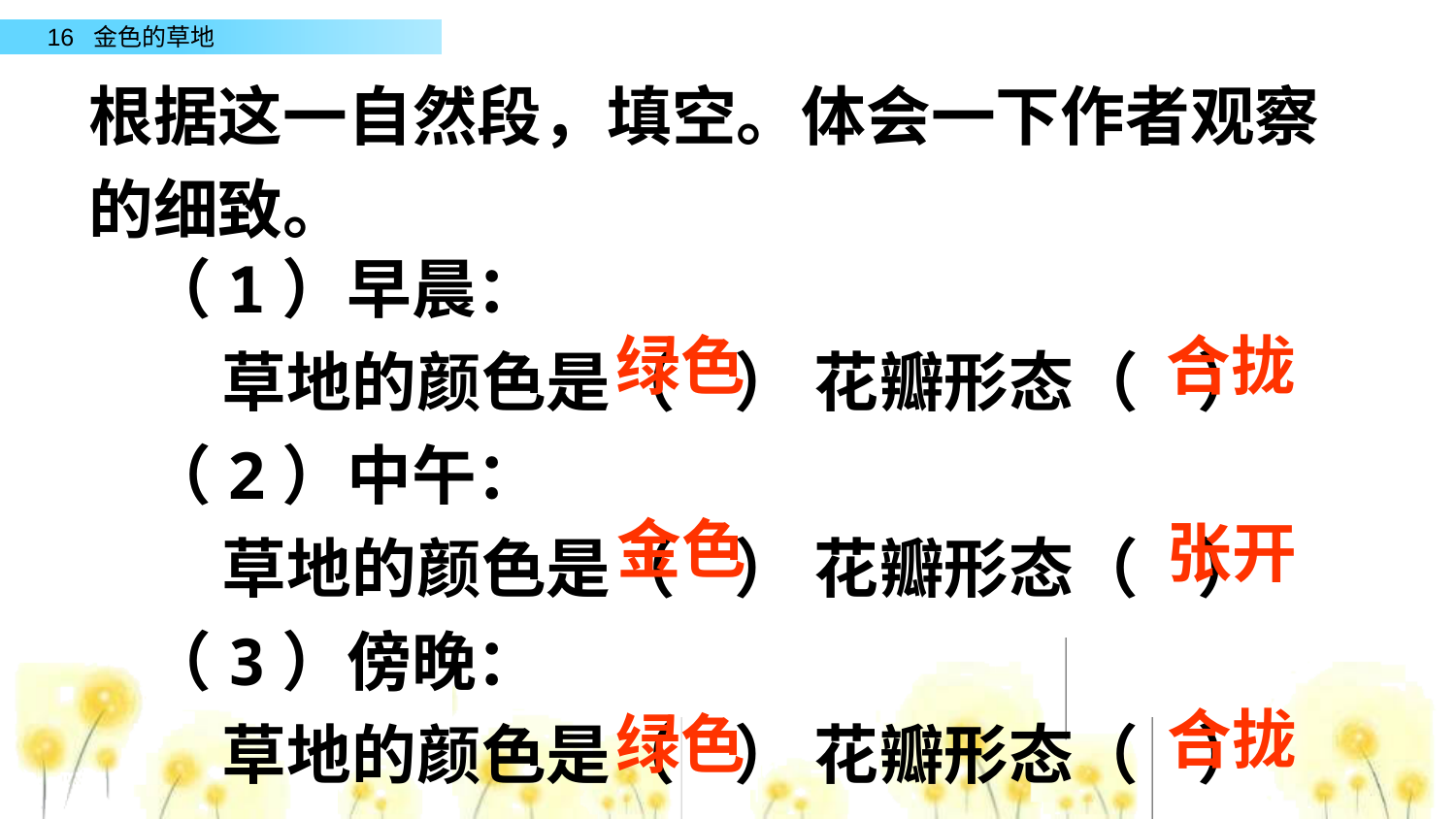

根据这一自然段，填空。体会一下作者观察的细致。
（1）早晨：
    草地的颜色是（    ） 花瓣形态（    ）
（2）中午：
    草地的颜色是（    ） 花瓣形态（    ）
（3）傍晚：
    草地的颜色是（    ） 花瓣形态（    ）
绿色
合拢
金色
张开
合拢
绿色